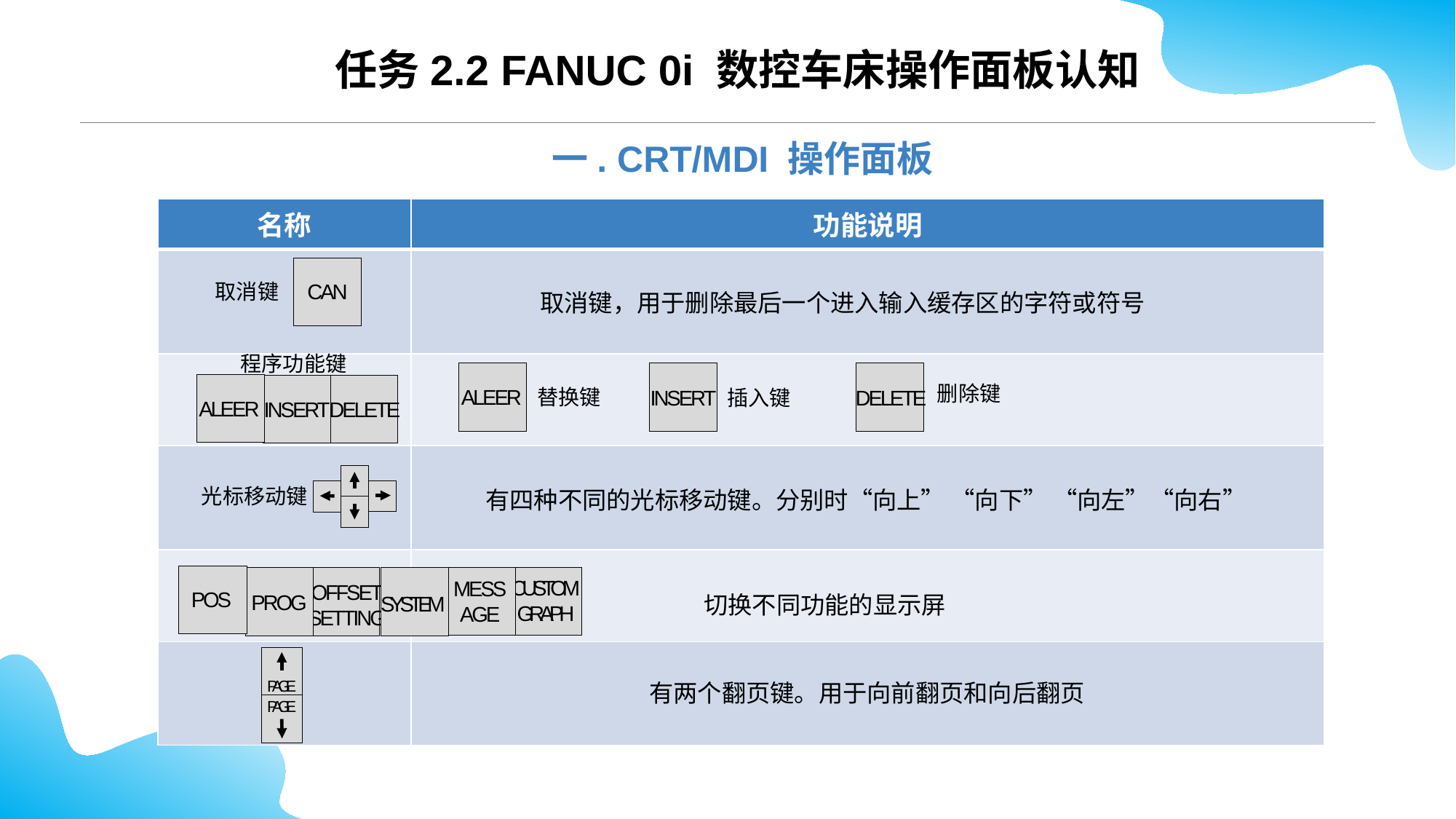

任务2.2 FANUC 0i 数控车床操作面板认知
一. CRT/MDI 操作面板
| 名称 | 功能说明 |
| --- | --- |
|  | 取消键，用于删除最后一个进入输入缓存区的字符或符号 |
|  |  |
|  | 有四种不同的光标移动键。分别时“向上” “向下” “向左”“向右” |
|  | 切换不同功能的显示屏 |
|  | 有两个翻页键。用于向前翻页和向后翻页 |

取消键
CAN
程序功能键

ALEER

INSERT

DELETE

ALEER
INSERT
DELETE
删除键
替换键
插入键

光标移动键

CUSTOM
GRAPH
MESS
AGE
OFFSET
SETTING
POS
PROG
SYSTEM

PAGE
PAGE